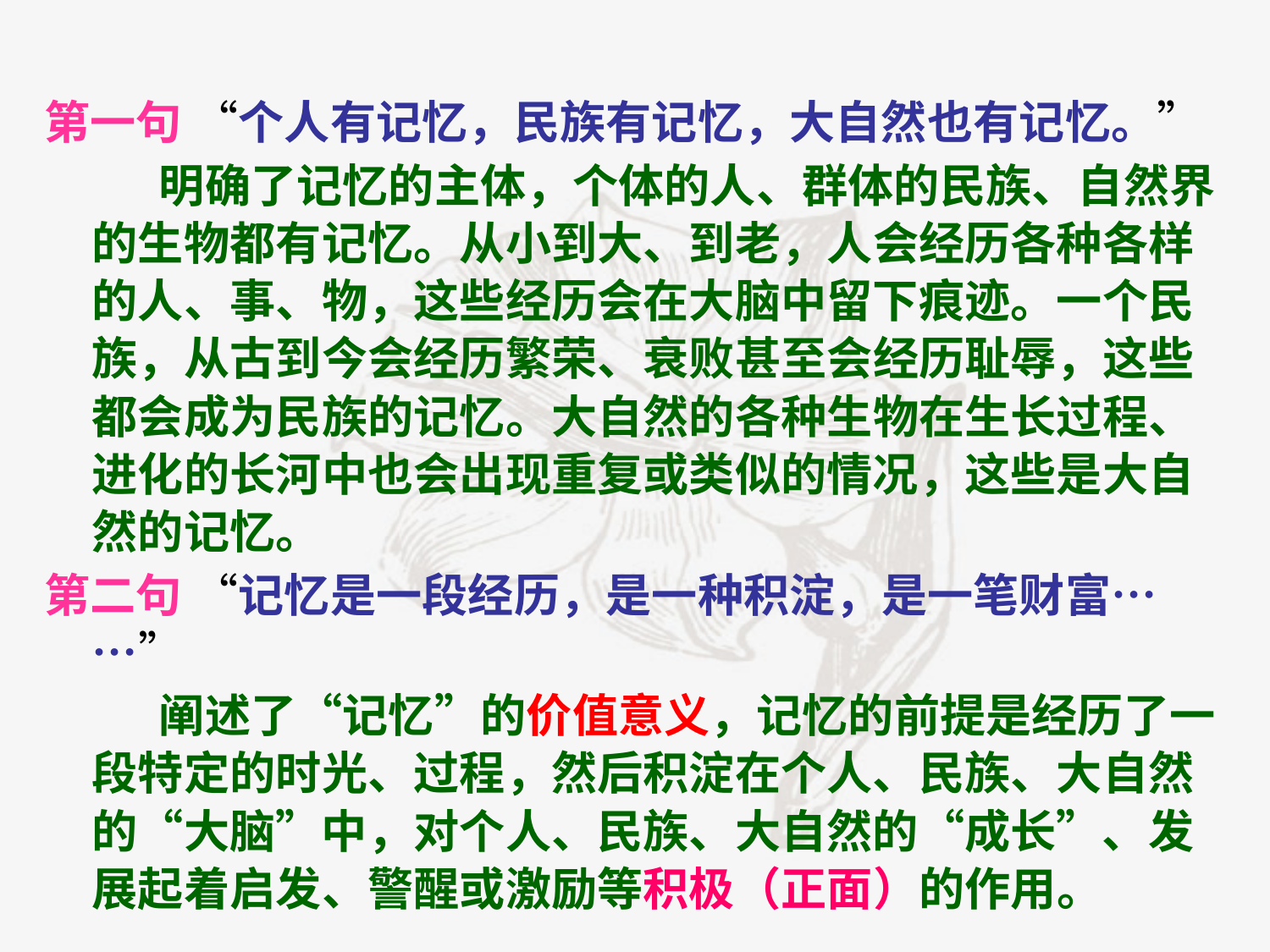

第一句 “个人有记忆，民族有记忆，大自然也有记忆。”
          明确了记忆的主体，个体的人、群体的民族、自然界的生物都有记忆。从小到大、到老，人会经历各种各样的人、事、物，这些经历会在大脑中留下痕迹。一个民族，从古到今会经历繁荣、衰败甚至会经历耻辱，这些都会成为民族的记忆。大自然的各种生物在生长过程、进化的长河中也会出现重复或类似的情况，这些是大自然的记忆。
第二句 “记忆是一段经历，是一种积淀，是一笔财富……”
          阐述了“记忆”的价值意义，记忆的前提是经历了一段特定的时光、过程，然后积淀在个人、民族、大自然的“大脑”中，对个人、民族、大自然的“成长”、发展起着启发、警醒或激励等积极（正面）的作用。